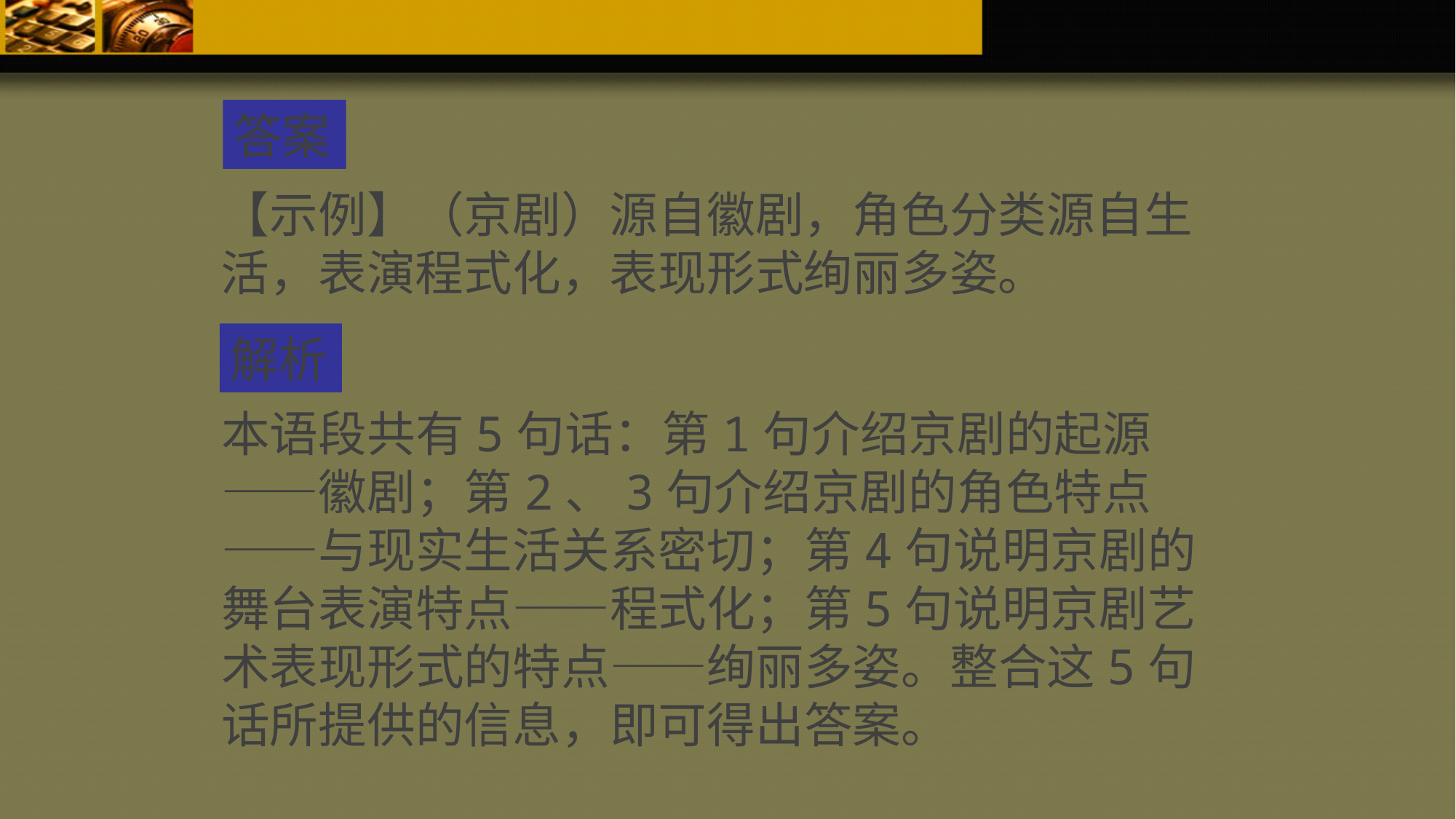

答案
【示例】（京剧）源自徽剧，角色分类源自生活，表演程式化，表现形式绚丽多姿。
解析
本语段共有5句话：第1句介绍京剧的起源——徽剧；第2、3句介绍京剧的角色特点——与现实生活关系密切；第4句说明京剧的舞台表演特点——程式化；第5句说明京剧艺术表现形式的特点——绚丽多姿。整合这5句话所提供的信息，即可得出答案。